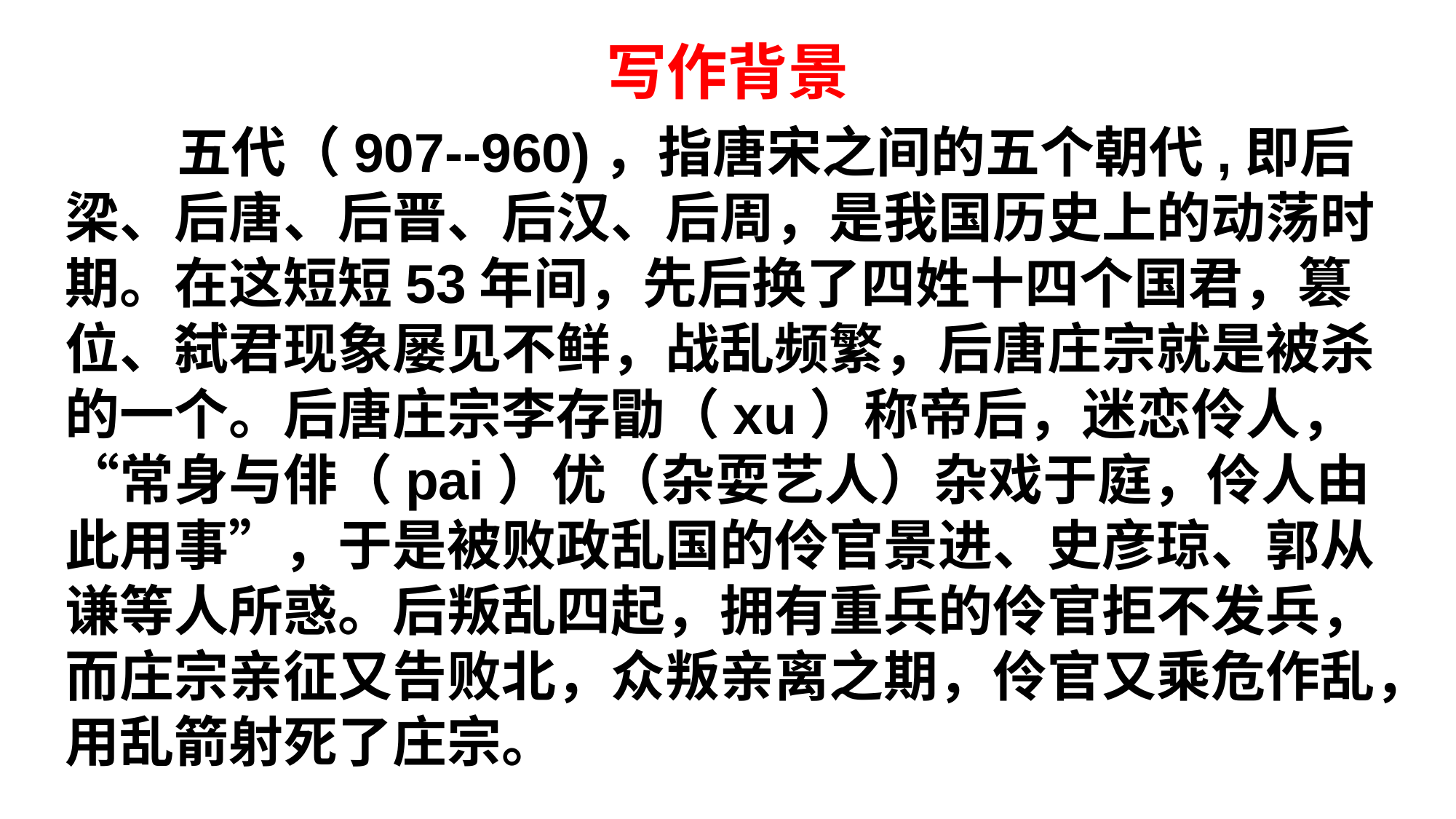

写作背景
        五代（907--960)，指唐宋之间的五个朝代,即后梁、后唐、后晋、后汉、后周，是我国历史上的动荡时期。在这短短53年间，先后换了四姓十四个国君，篡位、弑君现象屡见不鲜，战乱频繁，后唐庄宗就是被杀的一个。后唐庄宗李存勖（xu）称帝后，迷恋伶人，“常身与俳（pai）优（杂耍艺人）杂戏于庭，伶人由此用事”，于是被败政乱国的伶官景进、史彦琼、郭从谦等人所惑。后叛乱四起，拥有重兵的伶官拒不发兵，而庄宗亲征又告败北，众叛亲离之期，伶官又乘危作乱，用乱箭射死了庄宗。